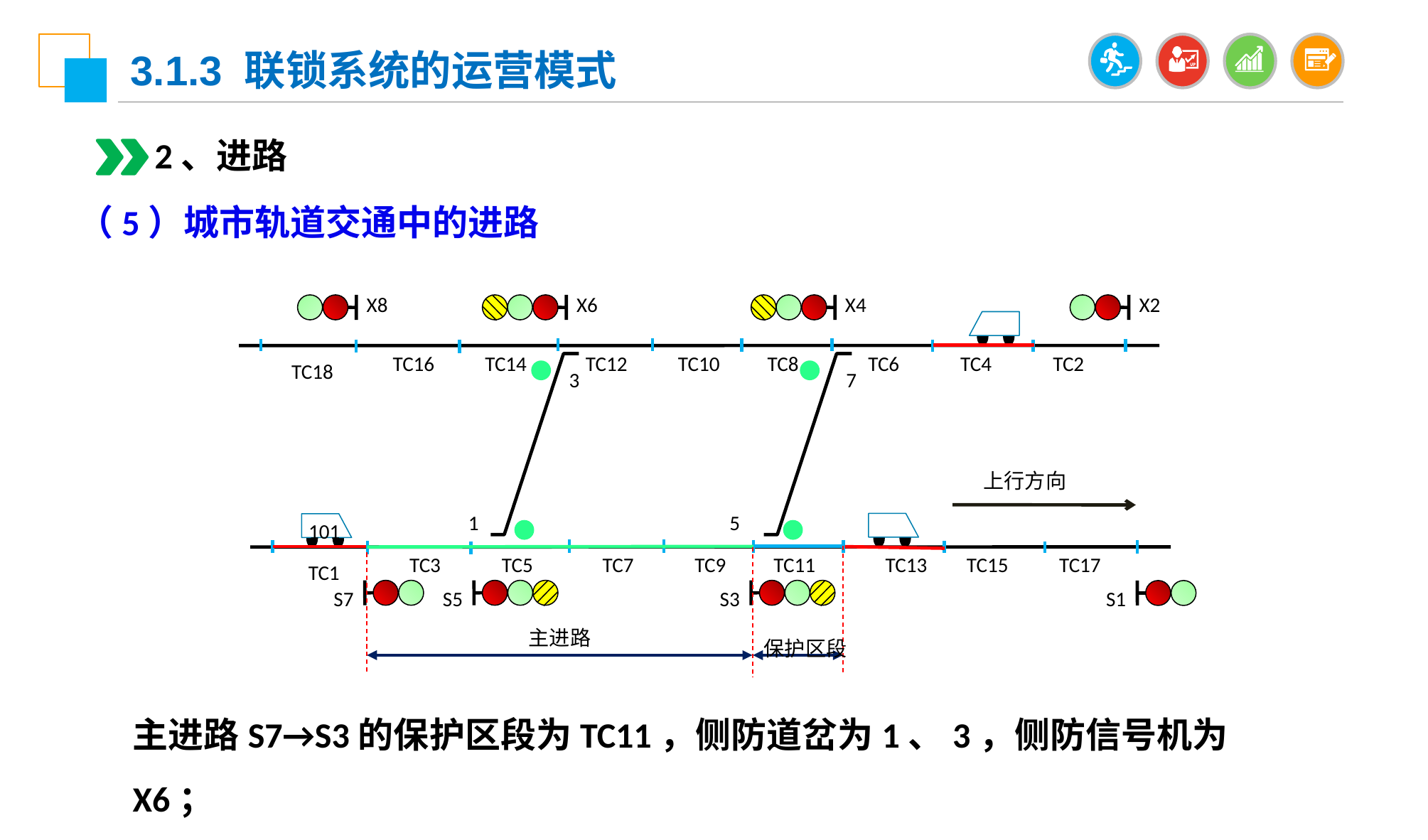

3.1.3 联锁系统的运营模式
2、进路

（5）城市轨道交通中的进路
X8
X6
X4
X2

 TC18

TC16
TC14
TC12
TC10
TC8
TC6
TC4
TC2
 3
 7

上行方向
 1
 5
101

 TC1

TC3
TC5
TC7
TC9
TC11
TC13
TC15
TC17

S7

S5

S3

S1

 保护区段
 主进路

主进路S7→S3的保护区段为TC11，侧防道岔为1、3，侧防信号机为X6；
保护区段TC11侧防道岔5、7，侧防信号机为X4。